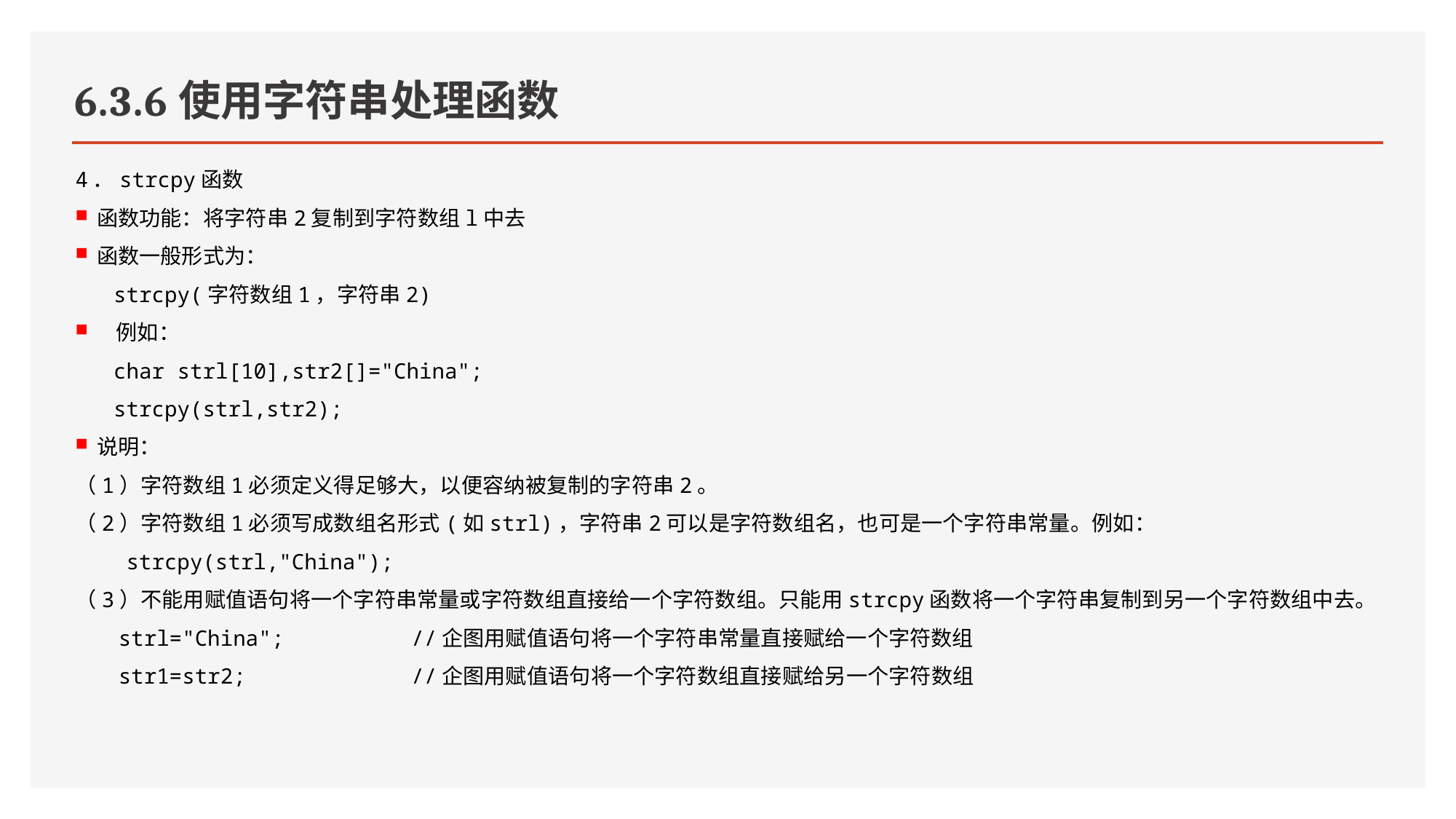

# 6.3.6使用字符串处理函数
4．strcpy函数
函数功能：将字符串2复制到字符数组l中去
函数一般形式为：
   strcpy(字符数组1，字符串2)
例如：
   char strl[10],str2[]="China";
   strcpy(strl,str2);
说明：
（1）字符数组1必须定义得足够大，以便容纳被复制的字符串2。
（2）字符数组1必须写成数组名形式(如strl)，字符串2可以是字符数组名，也可是一个字符串常量。例如：
    strcpy(strl,"China");
（3）不能用赋值语句将一个字符串常量或字符数组直接给一个字符数组。只能用strcpy函数将一个字符串复制到另一个字符数组中去。
strl="China";          //企图用赋值语句将一个字符串常量直接赋给一个字符数组
str1=str2;             //企图用赋值语句将一个字符数组直接赋给另一个字符数组